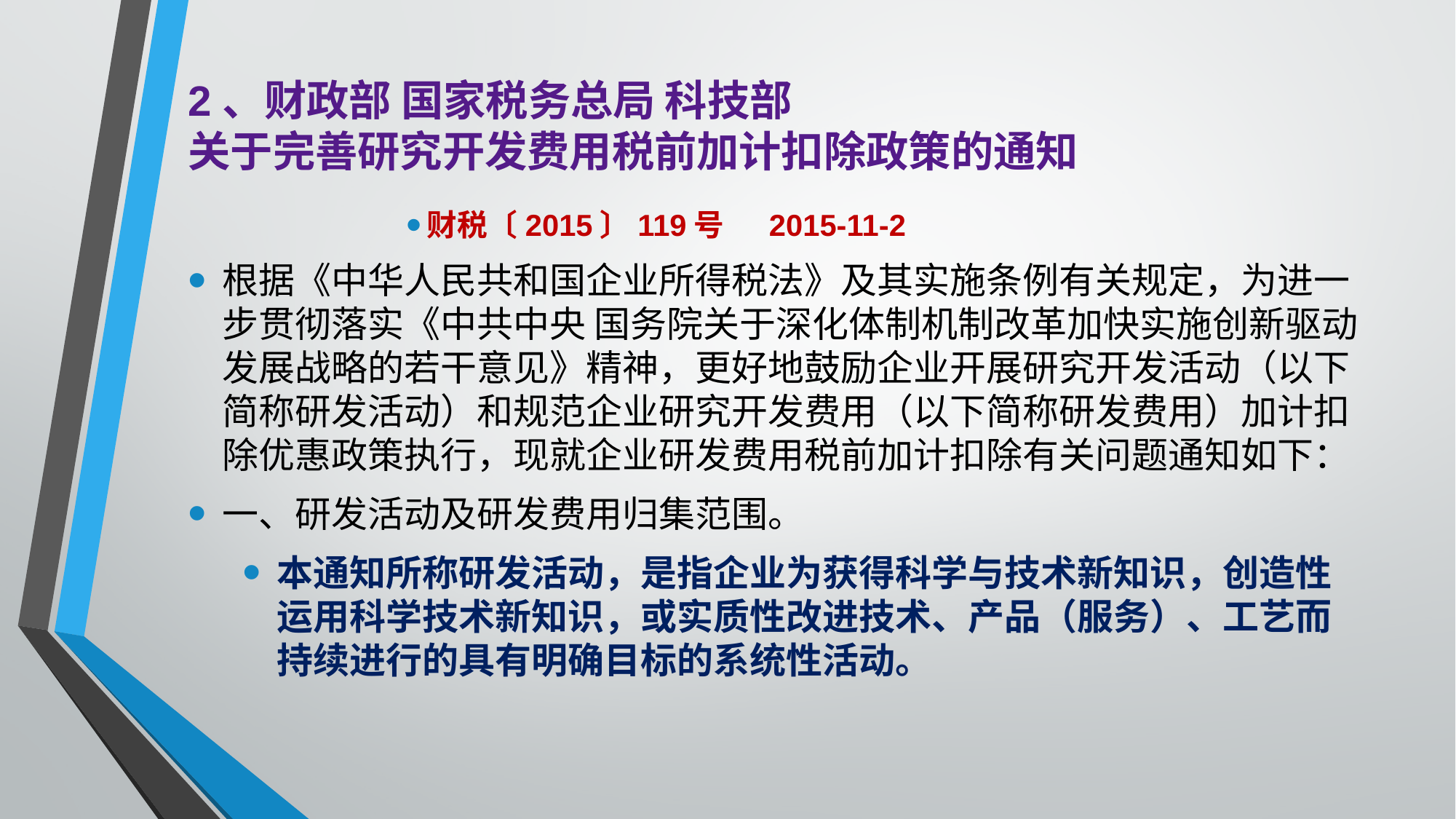

# 2、财政部 国家税务总局 科技部 关于完善研究开发费用税前加计扣除政策的通知
财税〔2015〕119号 　2015-11-2
根据《中华人民共和国企业所得税法》及其实施条例有关规定，为进一步贯彻落实《中共中央 国务院关于深化体制机制改革加快实施创新驱动发展战略的若干意见》精神，更好地鼓励企业开展研究开发活动（以下简称研发活动）和规范企业研究开发费用（以下简称研发费用）加计扣除优惠政策执行，现就企业研发费用税前加计扣除有关问题通知如下：
一、研发活动及研发费用归集范围。
本通知所称研发活动，是指企业为获得科学与技术新知识，创造性运用科学技术新知识，或实质性改进技术、产品（服务）、工艺而持续进行的具有明确目标的系统性活动。